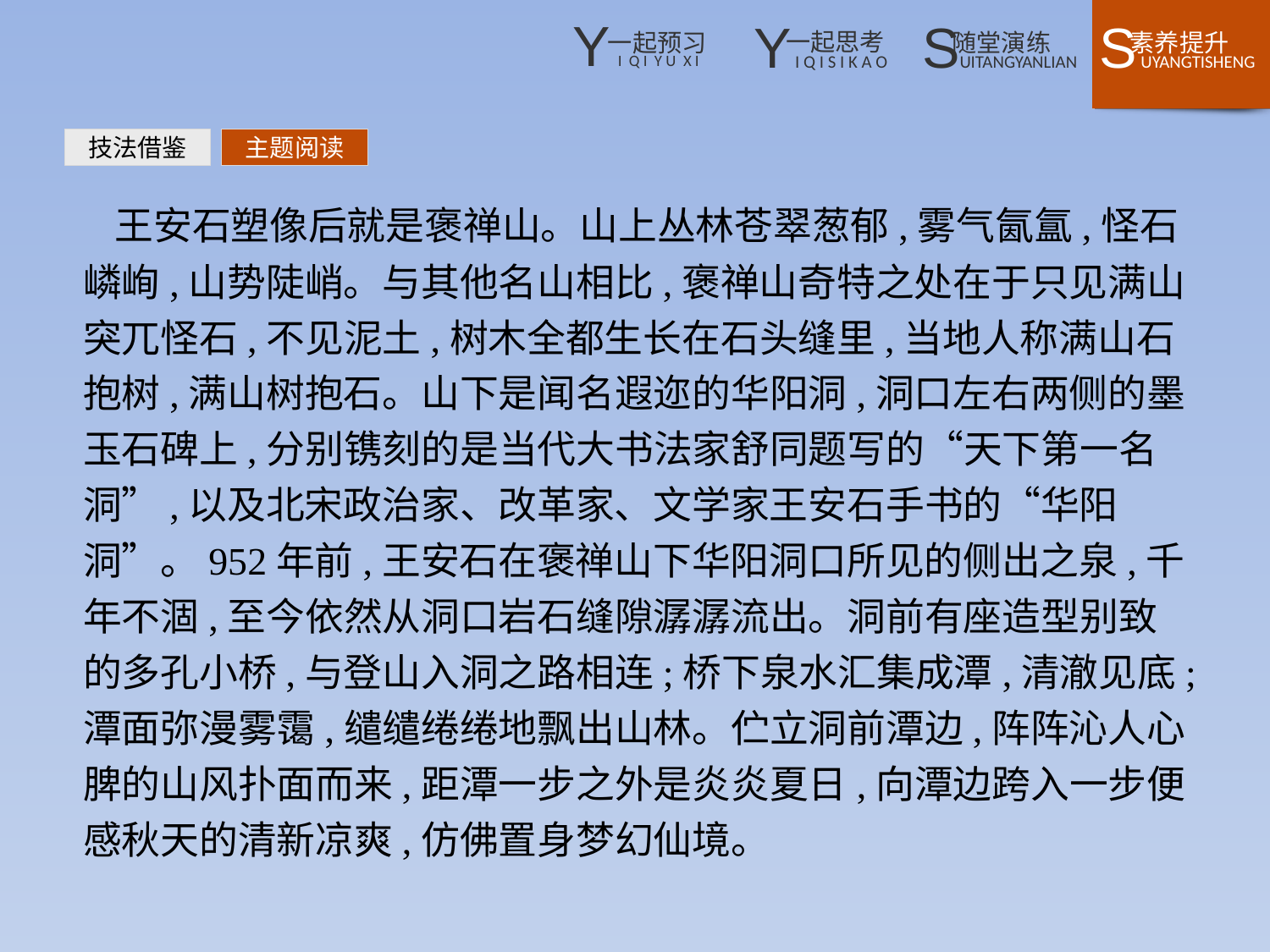

技法借鉴
主题阅读
王安石塑像后就是褒禅山。山上丛林苍翠葱郁,雾气氤氲,怪石嶙峋,山势陡峭。与其他名山相比,褒禅山奇特之处在于只见满山突兀怪石,不见泥土,树木全都生长在石头缝里,当地人称满山石抱树,满山树抱石。山下是闻名遐迩的华阳洞,洞口左右两侧的墨玉石碑上,分别镌刻的是当代大书法家舒同题写的“天下第一名洞”,以及北宋政治家、改革家、文学家王安石手书的“华阳洞”。952年前,王安石在褒禅山下华阳洞口所见的侧出之泉,千年不涸,至今依然从洞口岩石缝隙潺潺流出。洞前有座造型别致的多孔小桥,与登山入洞之路相连;桥下泉水汇集成潭,清澈见底;潭面弥漫雾霭,缱缱绻绻地飘出山林。伫立洞前潭边,阵阵沁人心脾的山风扑面而来,距潭一步之外是炎炎夏日,向潭边跨入一步便感秋天的清新凉爽,仿佛置身梦幻仙境。